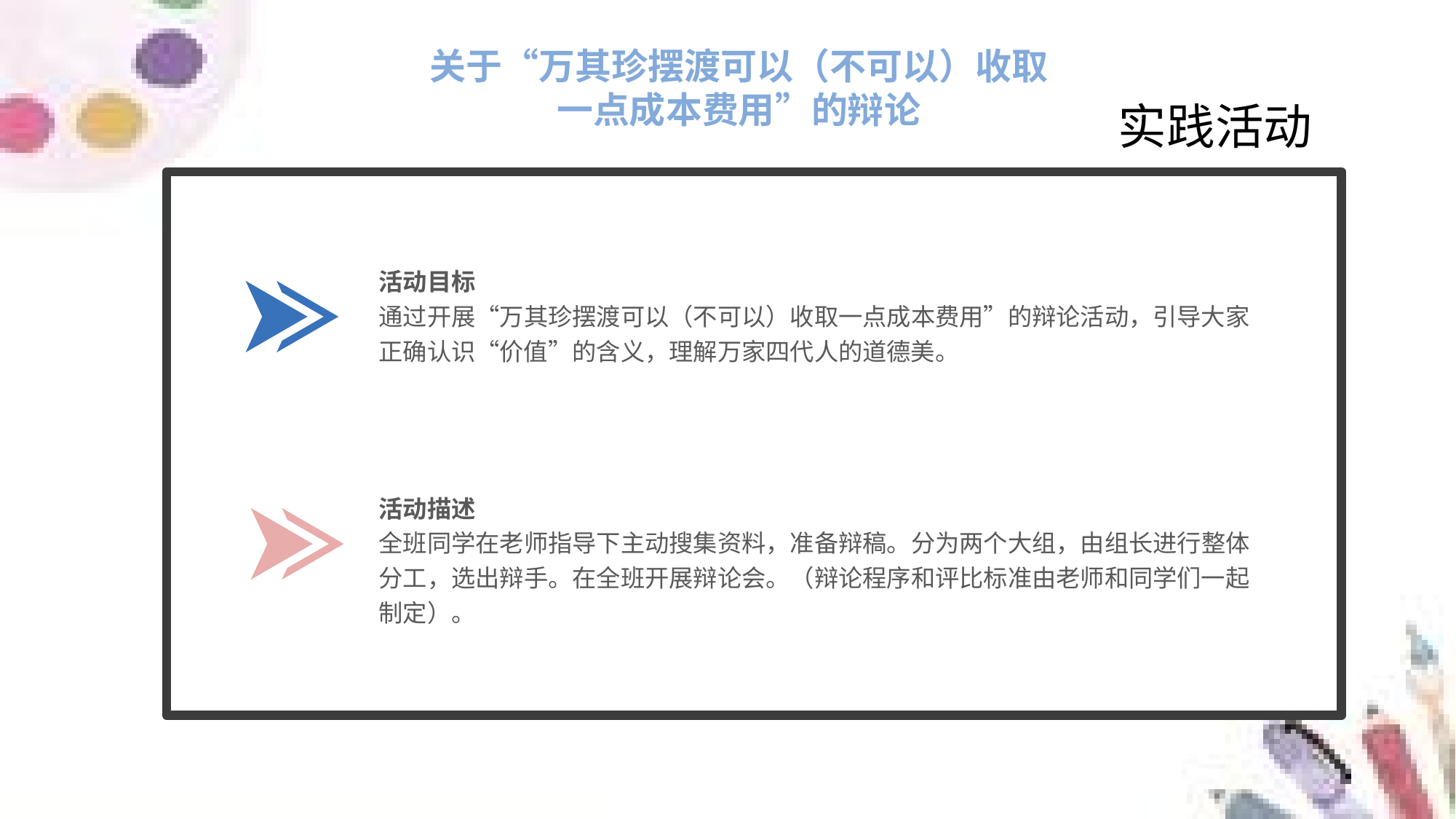

关于“万其珍摆渡可以（不可以）收取一点成本费用”的辩论
实践活动

活动目标
通过开展“万其珍摆渡可以（不可以）收取一点成本费用”的辩论活动，引导大家正确认识“价值”的含义，理解万家四代人的道德美。

活动描述
全班同学在老师指导下主动搜集资料，准备辩稿。分为两个大组，由组长进行整体分工，选出辩手。在全班开展辩论会。（辩论程序和评比标准由老师和同学们一起制定）。